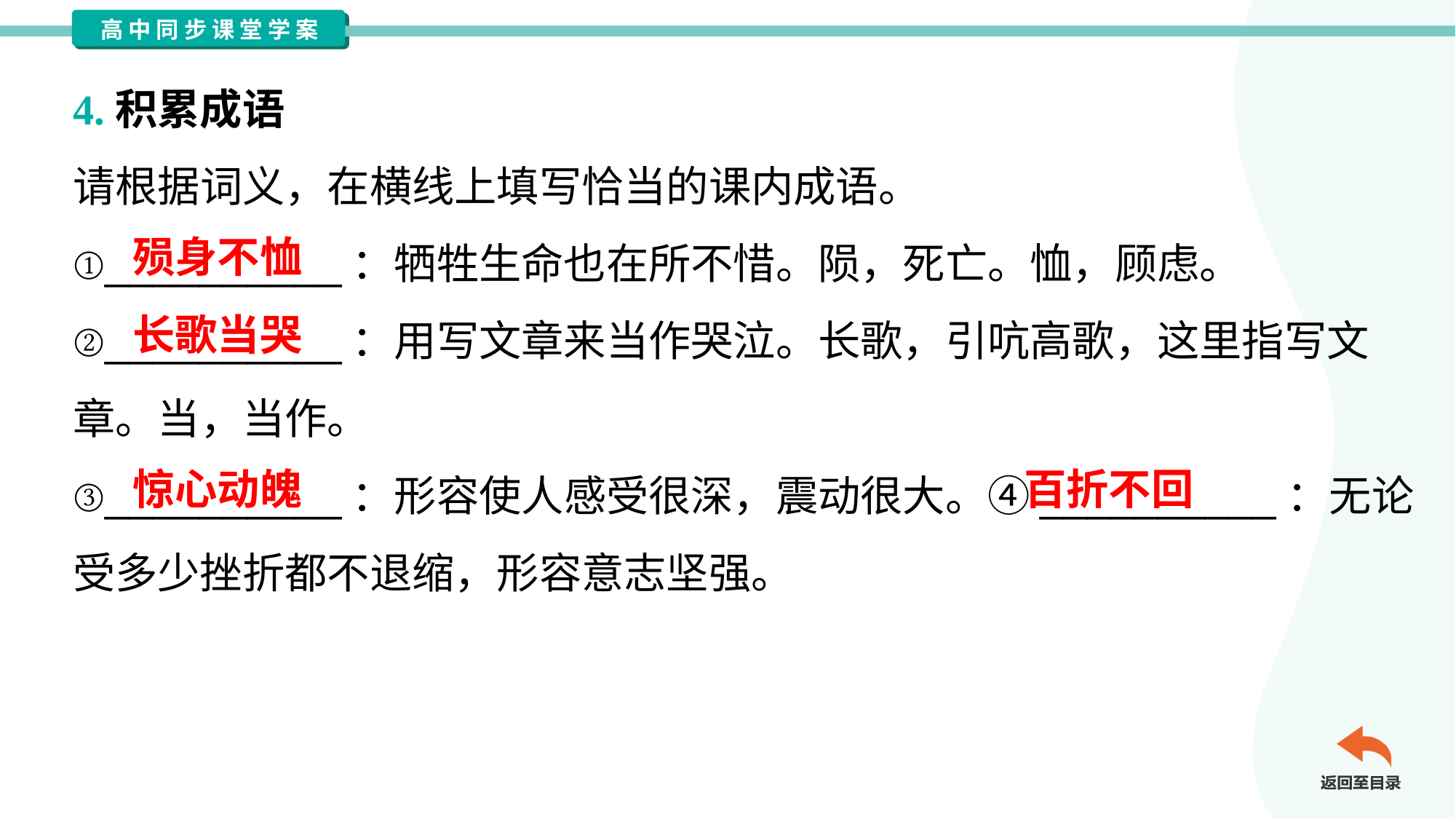

4.积累成语
请根据词义，在横线上填写恰当的课内成语。
①__________：牺牲生命也在所不惜。陨，死亡。恤，顾虑。
②__________：用写文章来当作哭泣。长歌，引吭高歌，这里指写文
章。当，当作。
③__________：形容使人感受很深，震动很大。④__________：无论
受多少挫折都不退缩，形容意志坚强。
殒身不恤
长歌当哭
惊心动魄
百折不回